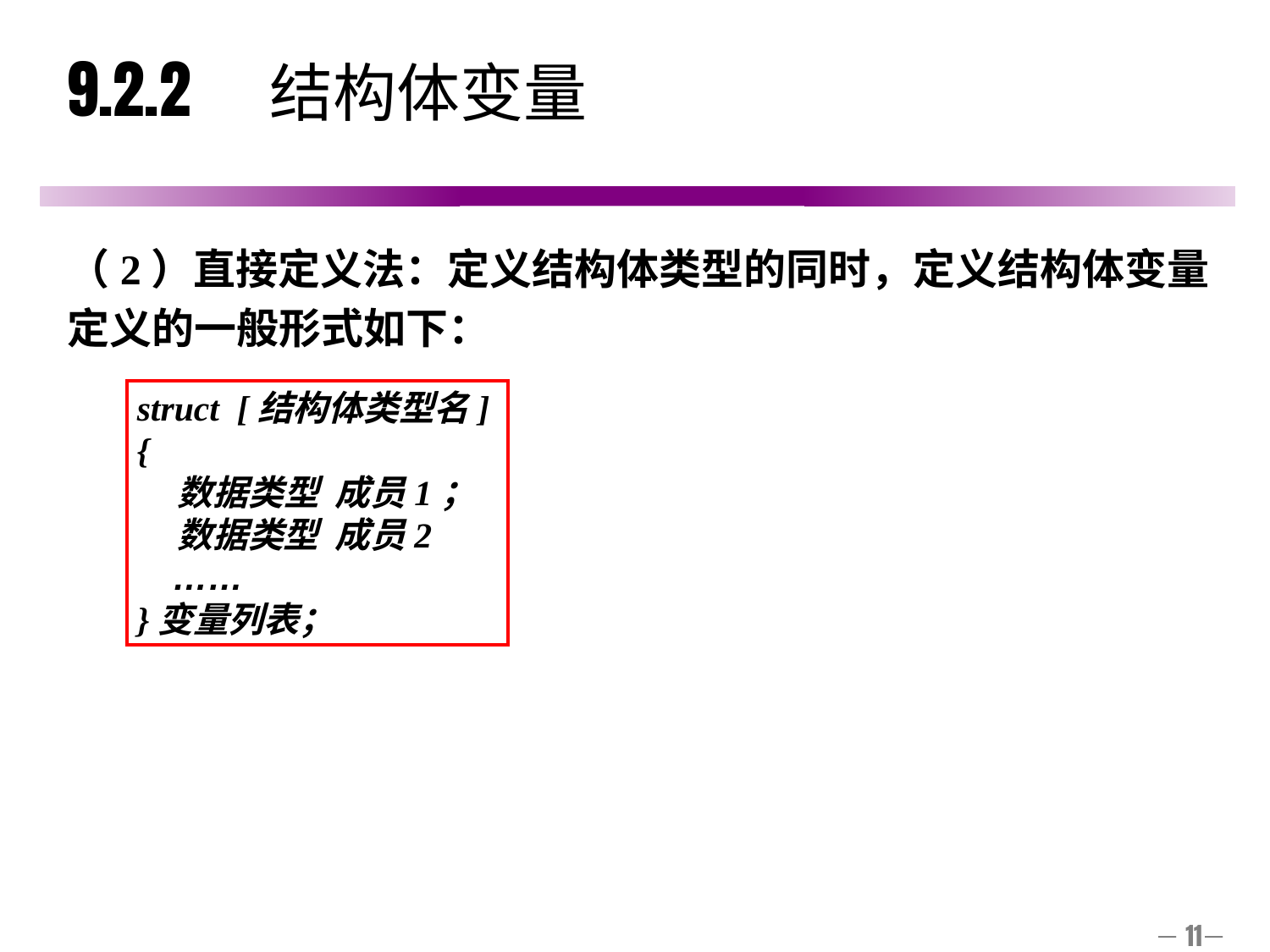

# 9.2.2　结构体变量
（2）直接定义法：定义结构体类型的同时，定义结构体变量
定义的一般形式如下：
struct  [结构体类型名]
{
    数据类型  成员1；
    数据类型  成员2
    ……
}变量列表；
－11－